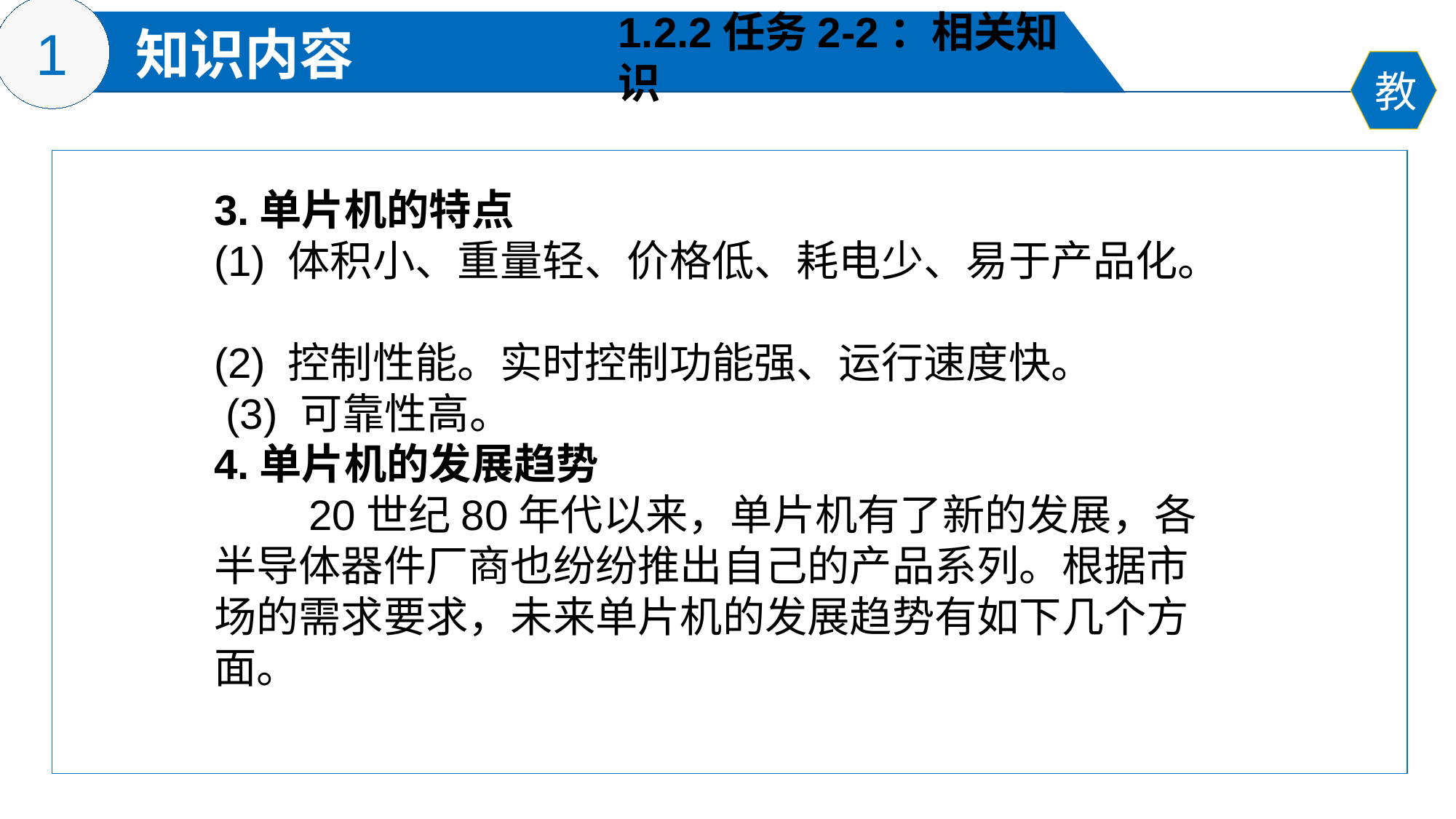

1.2.2任务2-2：相关知识
3.单片机的特点
(1) 体积小、重量轻、价格低、耗电少、易于产品化。
(2) 控制性能。实时控制功能强、运行速度快。
 (3) 可靠性高。
4.单片机的发展趋势
        20世纪80年代以来，单片机有了新的发展，各半导体器件厂商也纷纷推出自己的产品系列。根据市场的需求要求，未来单片机的发展趋势有如下几个方面。